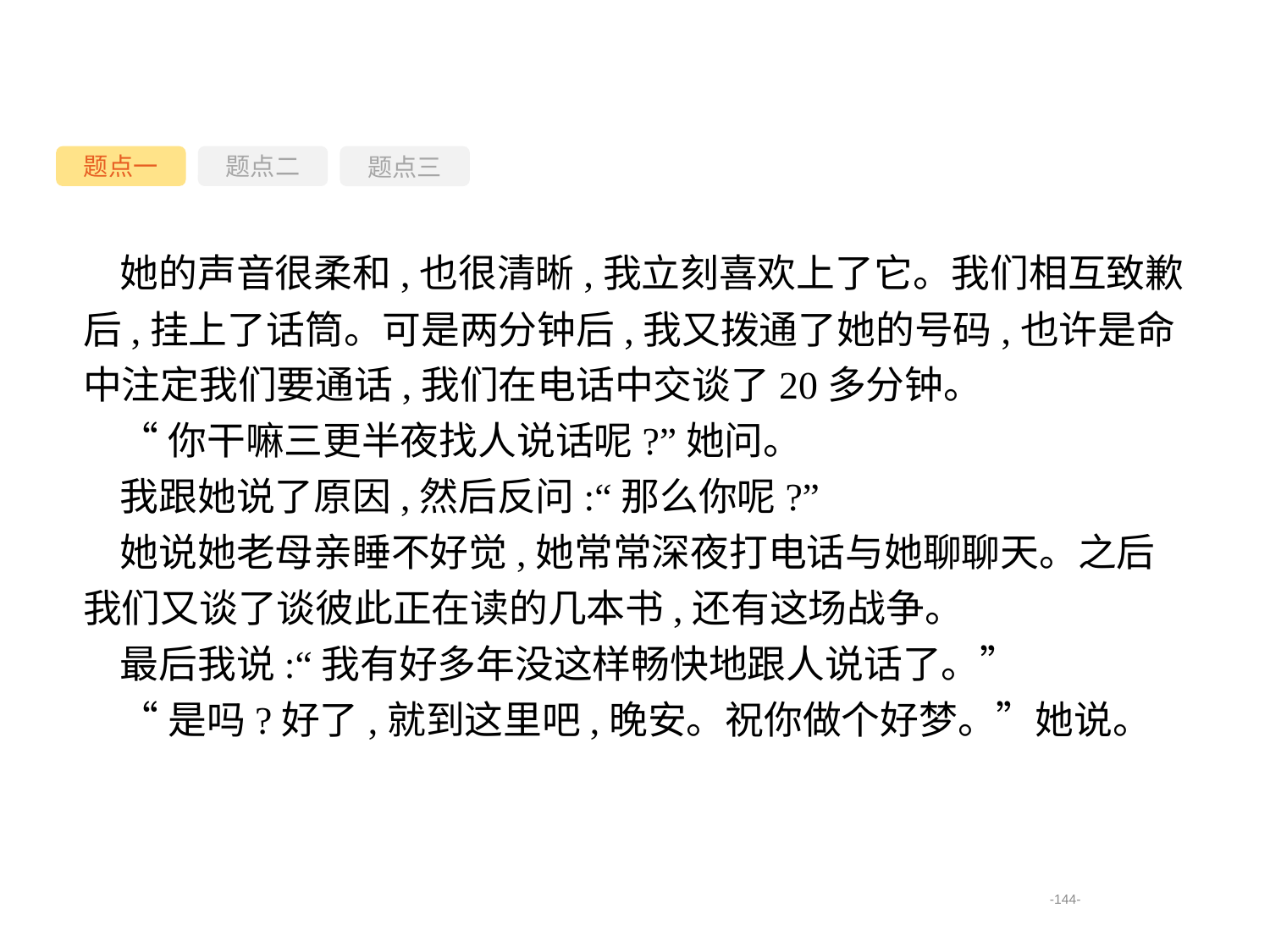

题点一
题点三
题点二
她的声音很柔和,也很清晰,我立刻喜欢上了它。我们相互致歉后,挂上了话筒。可是两分钟后,我又拨通了她的号码,也许是命中注定我们要通话,我们在电话中交谈了20多分钟。
“你干嘛三更半夜找人说话呢?”她问。
我跟她说了原因,然后反问:“那么你呢?”
她说她老母亲睡不好觉,她常常深夜打电话与她聊聊天。之后我们又谈了谈彼此正在读的几本书,还有这场战争。
最后我说:“我有好多年没这样畅快地跟人说话了。”
“是吗?好了,就到这里吧,晚安。祝你做个好梦。”她说。
-144-